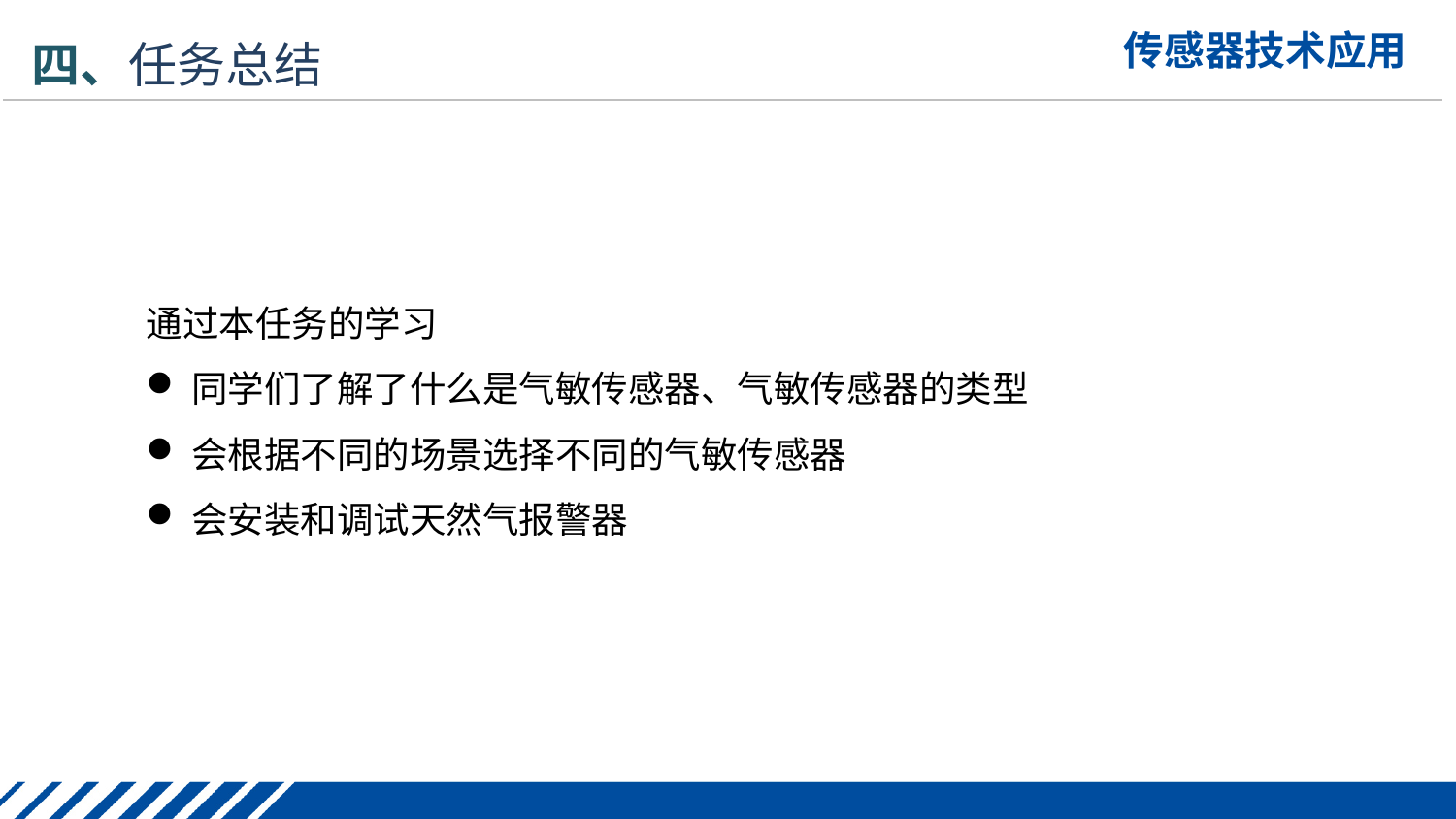

四、任务总结
通过本任务的学习
同学们了解了什么是气敏传感器、气敏传感器的类型
会根据不同的场景选择不同的气敏传感器
会安装和调试天然气报警器